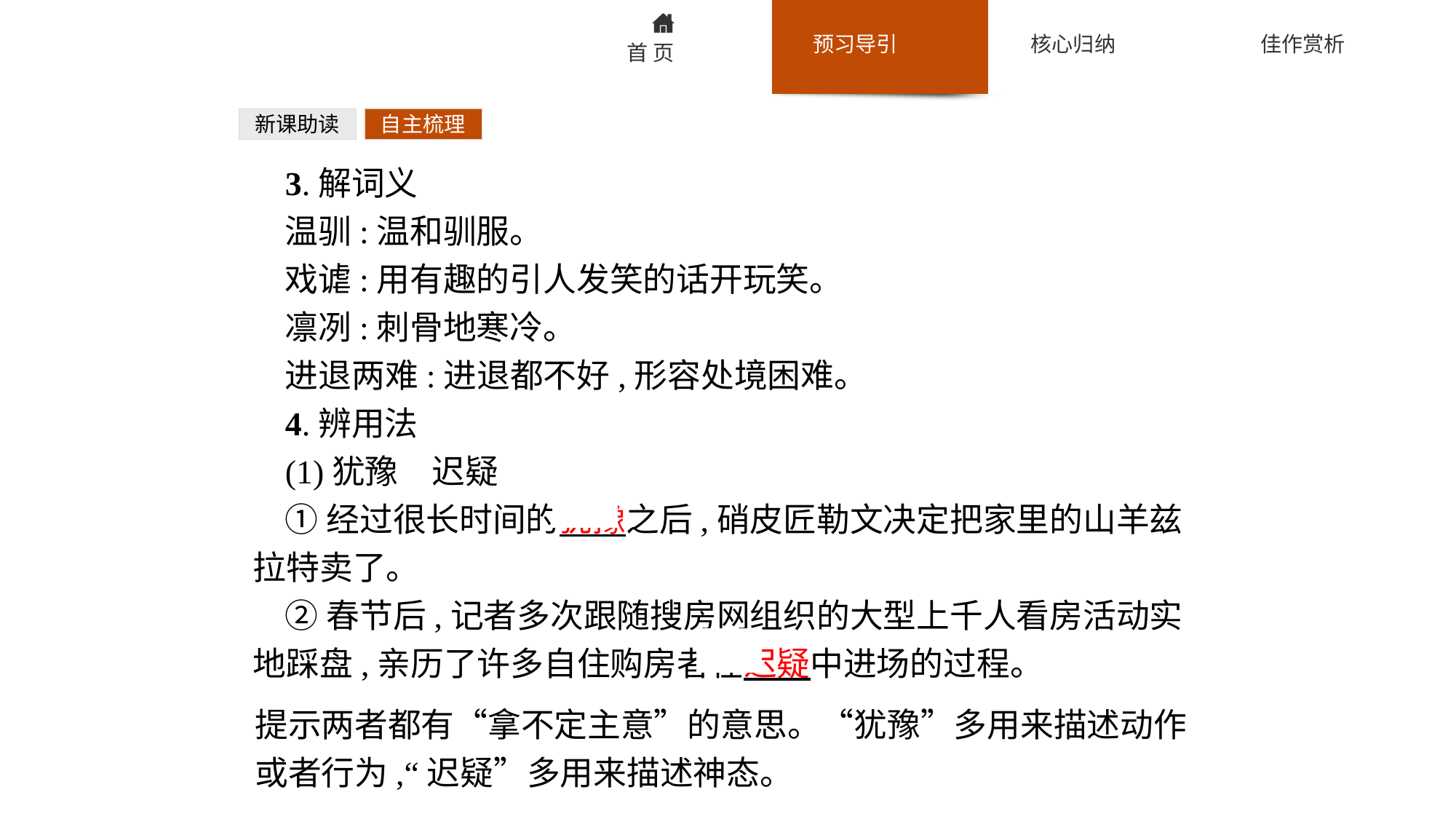

新课助读
自主梳理
3.解词义
温驯:温和驯服。
戏谑:用有趣的引人发笑的话开玩笑。
凛冽:刺骨地寒冷。
进退两难:进退都不好,形容处境困难。
4.辨用法
(1)犹豫　迟疑
①经过很长时间的犹豫之后,硝皮匠勒文决定把家里的山羊兹拉特卖了。
②春节后,记者多次跟随搜房网组织的大型上千人看房活动实地踩盘,亲历了许多自住购房者在迟疑中进场的过程。

提示两者都有“拿不定主意”的意思。“犹豫”多用来描述动作或者行为,“迟疑”多用来描述神态。